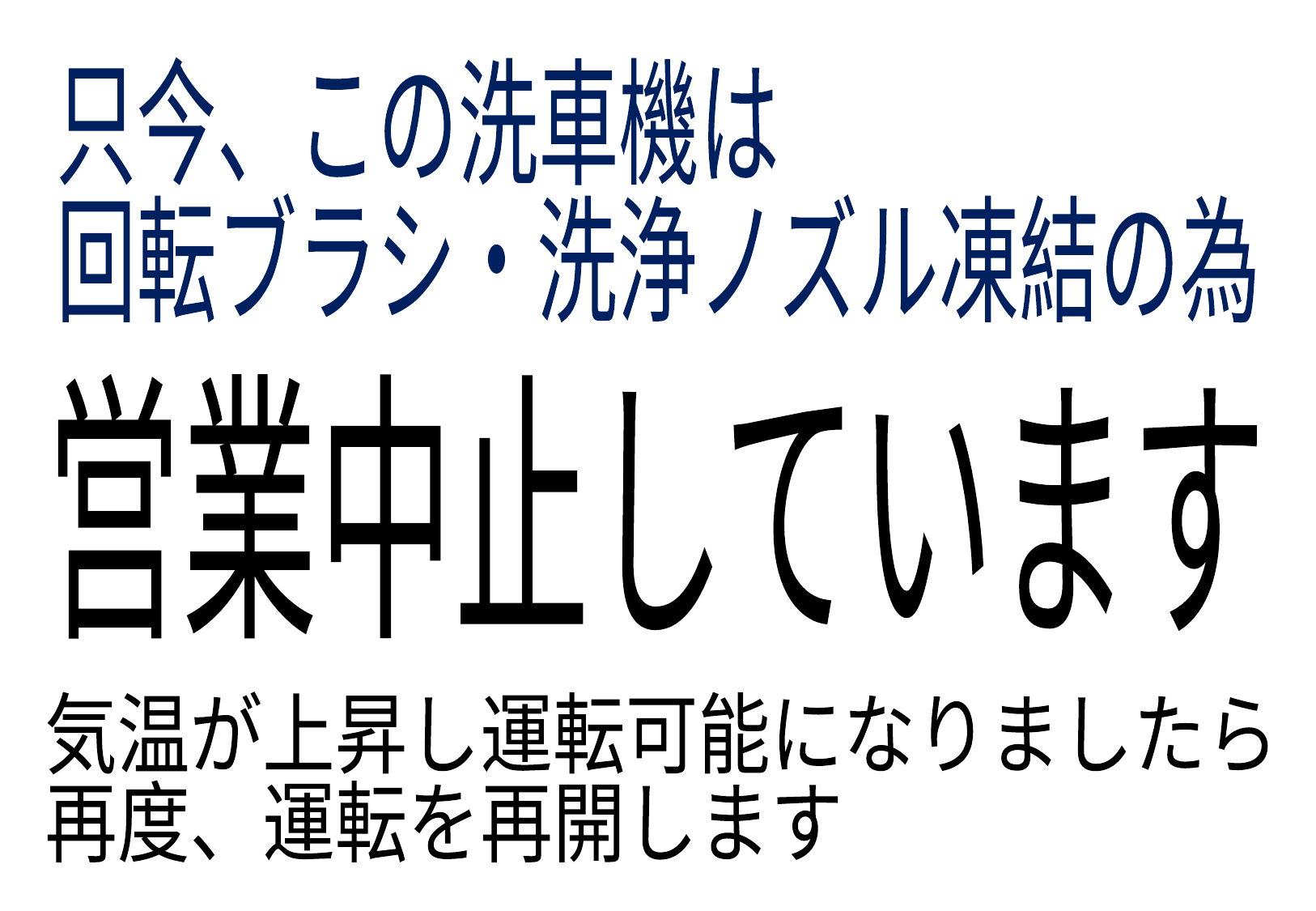

只今、この洗車機は
回転ブラシ・洗浄ノズル凍結の為
営業中止しています
気温が上昇し運転可能になりましたら
再度、運転を再開します